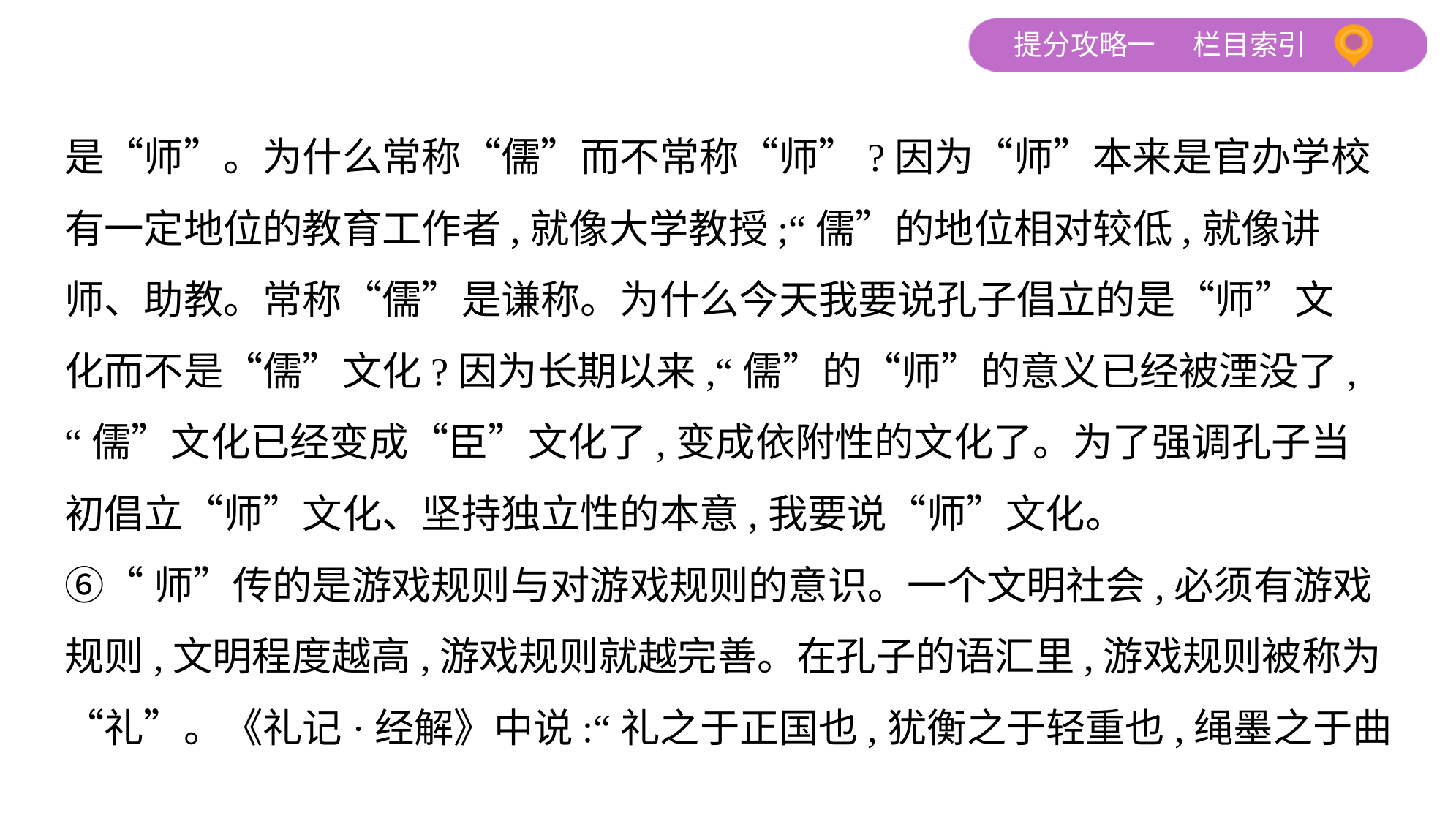

是“师”。为什么常称“儒”而不常称“师”?因为“师”本来是官办学校
有一定地位的教育工作者,就像大学教授;“儒”的地位相对较低,就像讲
师、助教。常称“儒”是谦称。为什么今天我要说孔子倡立的是“师”文
化而不是“儒”文化?因为长期以来,“儒”的“师”的意义已经被湮没了,
“儒”文化已经变成“臣”文化了,变成依附性的文化了。为了强调孔子当
初倡立“师”文化、坚持独立性的本意,我要说“师”文化。
⑥“师”传的是游戏规则与对游戏规则的意识。一个文明社会,必须有游戏
规则,文明程度越高,游戏规则就越完善。在孔子的语汇里,游戏规则被称为
“礼”。《礼记·经解》中说:“礼之于正国也,犹衡之于轻重也,绳墨之于曲